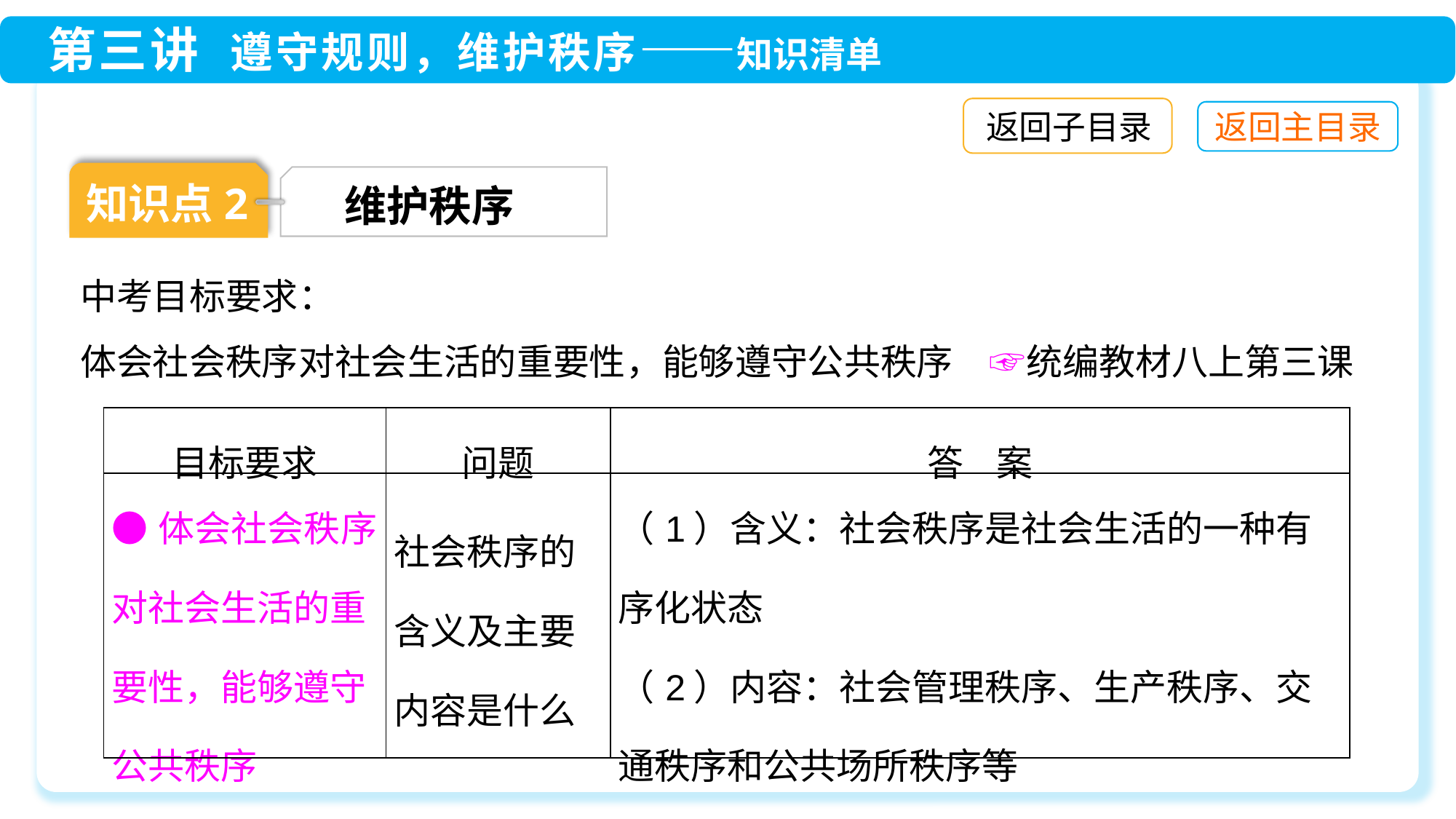

返回子目录
知识点2
维护秩序

中考目标要求：
体会社会秩序对社会生活的重要性，能够遵守公共秩序　☞统编教材八上第三课
| 目标要求 | 问题 | 答 案 |
| --- | --- | --- |
| ●体会社会秩序对社会生活的重要性，能够遵守公共秩序 | 社会秩序的含义及主要内容是什么 | （1）含义：社会秩序是社会生活的一种有序化状态 （2）内容：社会管理秩序、生产秩序、交通秩序和公共场所秩序等 |